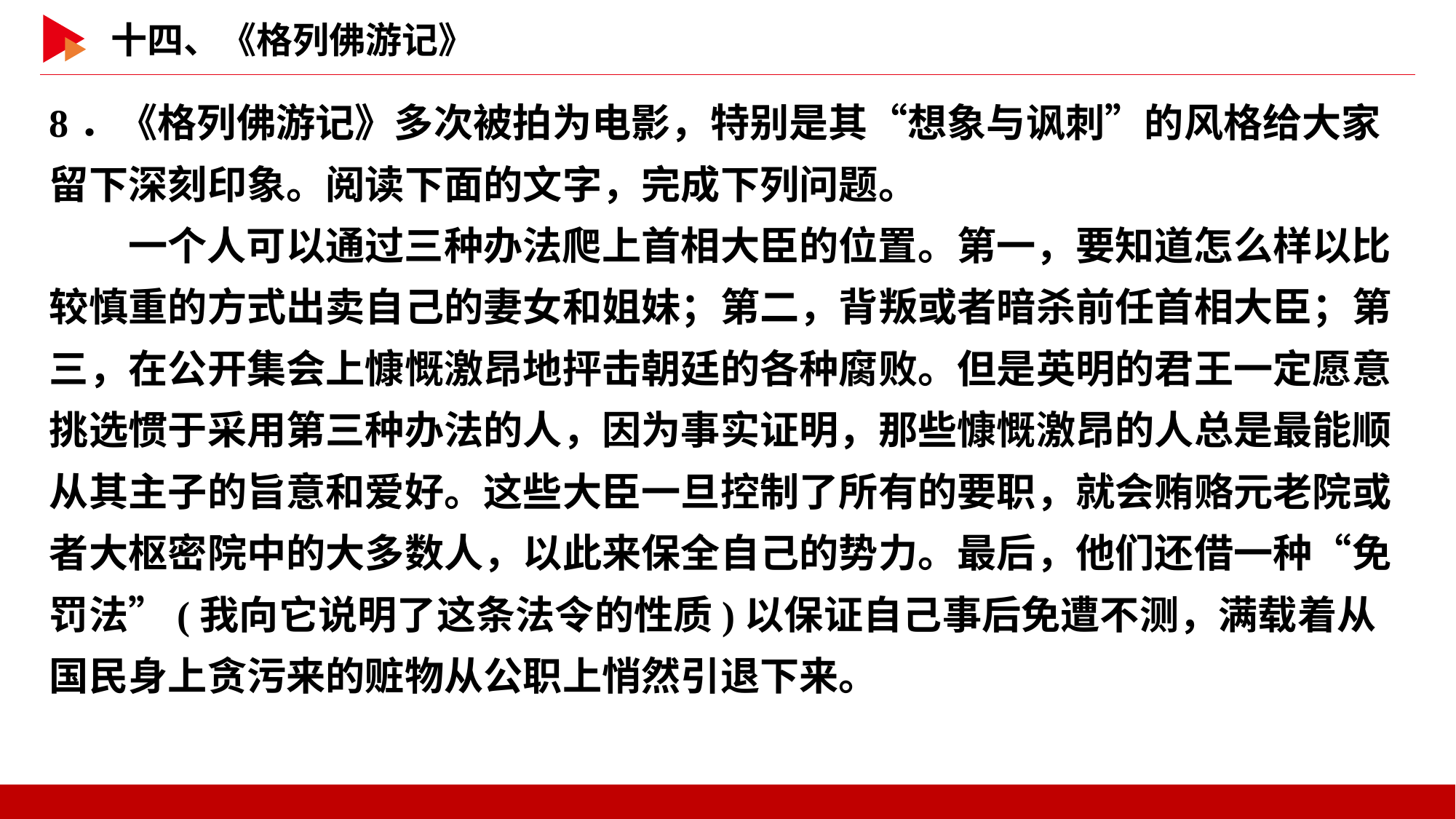

8．《格列佛游记》多次被拍为电影，特别是其“想象与讽刺”的风格给大家留下深刻印象。阅读下面的文字，完成下列问题。
　　一个人可以通过三种办法爬上首相大臣的位置。第一，要知道怎么样以比较慎重的方式出卖自己的妻女和姐妹；第二，背叛或者暗杀前任首相大臣；第三，在公开集会上慷慨激昂地抨击朝廷的各种腐败。但是英明的君王一定愿意挑选惯于采用第三种办法的人，因为事实证明，那些慷慨激昂的人总是最能顺从其主子的旨意和爱好。这些大臣一旦控制了所有的要职，就会贿赂元老院或者大枢密院中的大多数人，以此来保全自己的势力。最后，他们还借一种“免罚法”(我向它说明了这条法令的性质)以保证自己事后免遭不测，满载着从国民身上贪污来的赃物从公职上悄然引退下来。